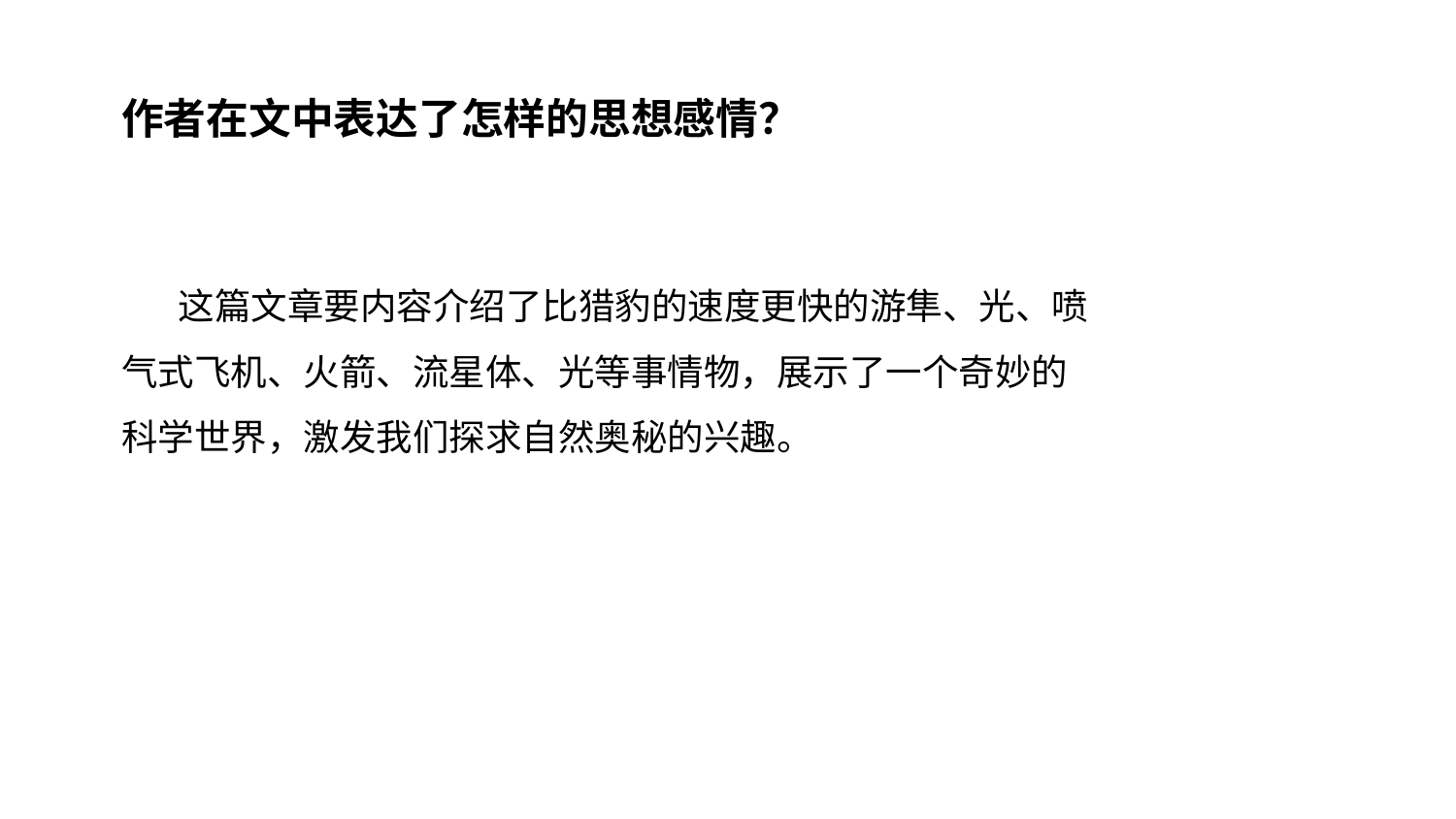

作者在文中表达了怎样的思想感情？
        这篇文章要内容介绍了比猎豹的速度更快的游隼、光、喷气式飞机、火箭、流星体、光等事情物，展示了一个奇妙的科学世界，激发我们探求自然奥秘的兴趣。